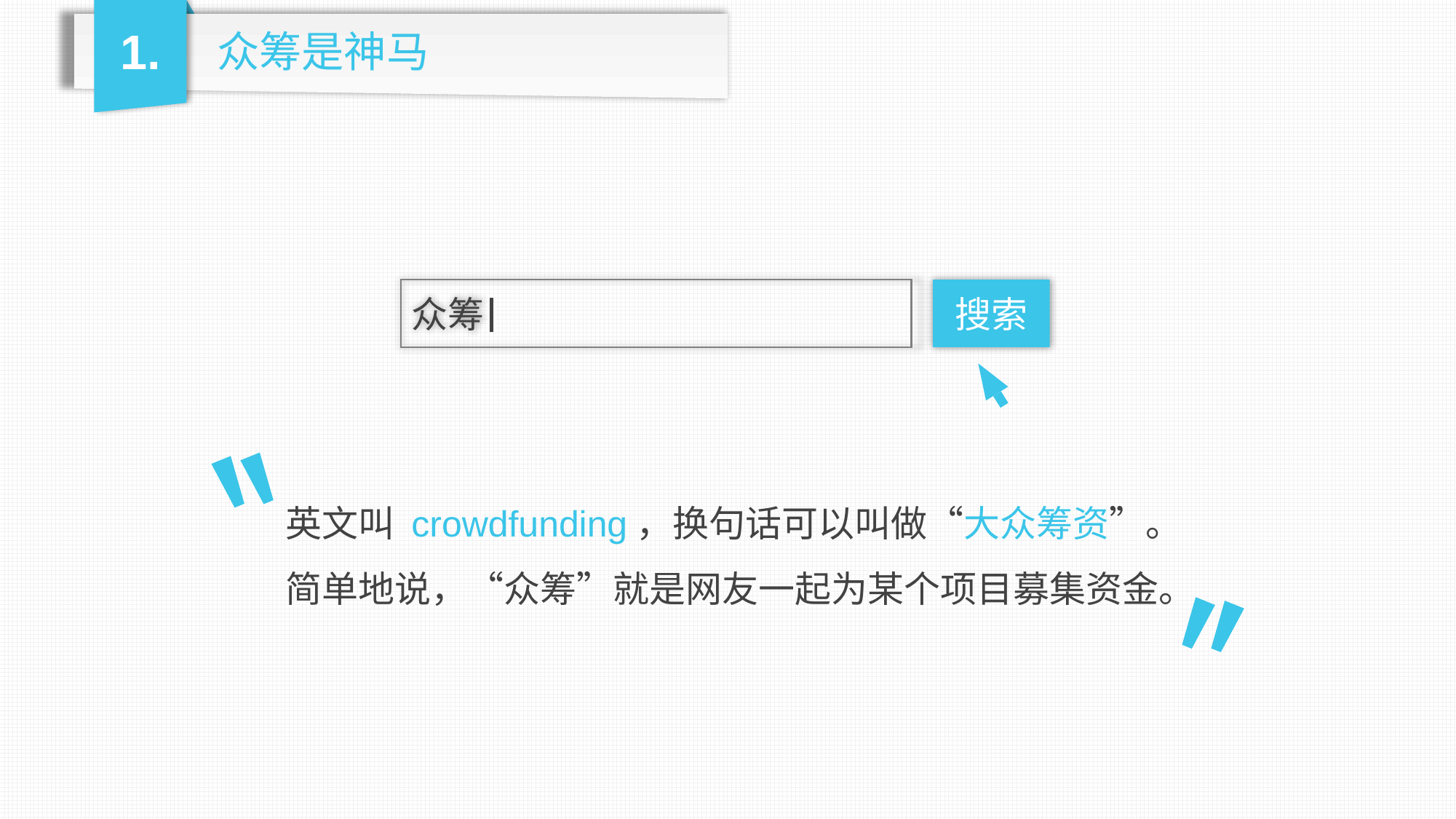

1.
众筹是神马
众筹
搜索

英文叫 crowdfunding，换句话可以叫做“大众筹资”。

简单地说，“众筹”就是网友一起为某个项目募集资金。